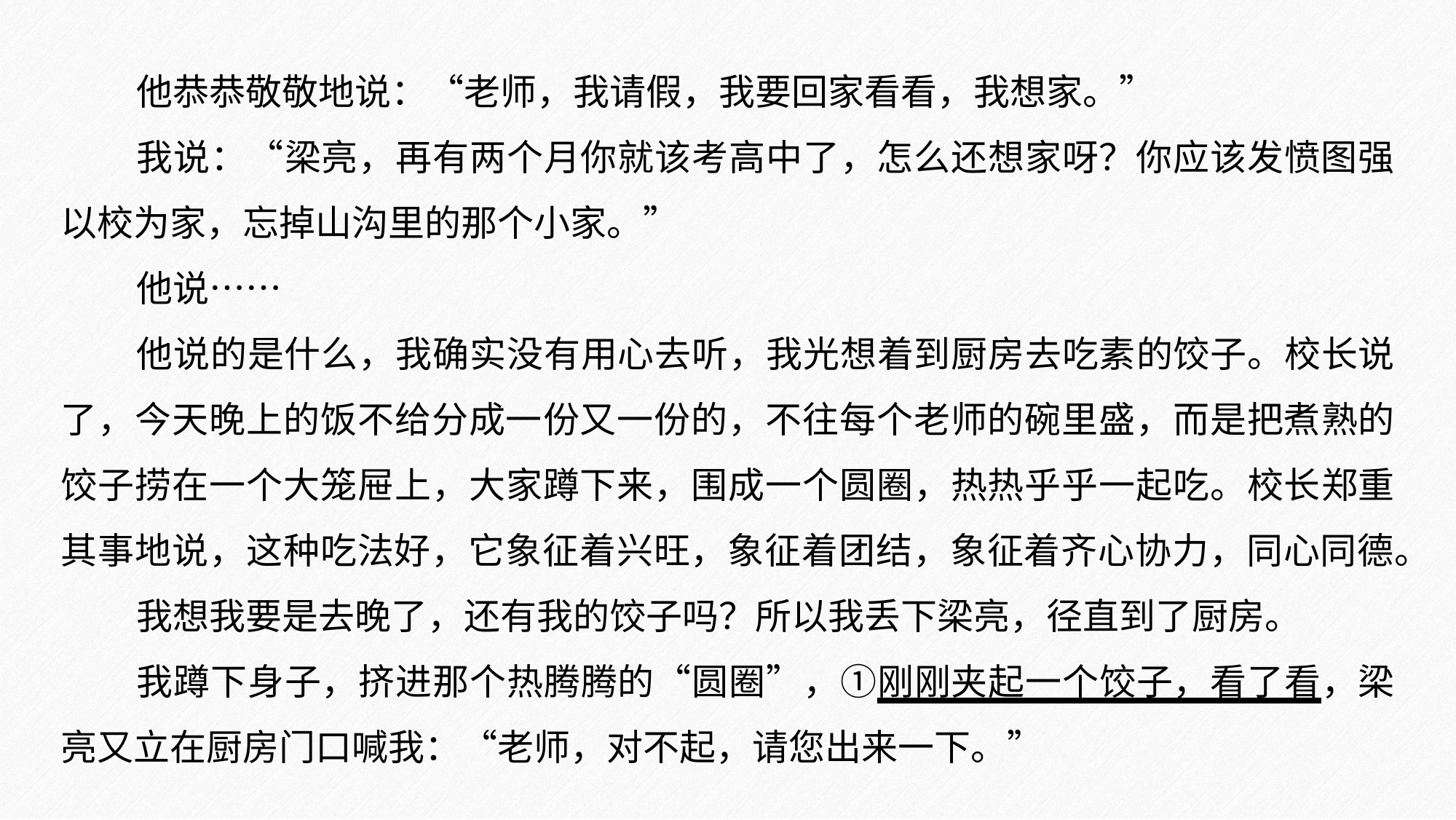

他恭恭敬敬地说：“老师，我请假，我要回家看看，我想家。”
我说：“梁亮，再有两个月你就该考高中了，怎么还想家呀？你应该发愤图强以校为家，忘掉山沟里的那个小家。”
他说……
他说的是什么，我确实没有用心去听，我光想着到厨房去吃素的饺子。校长说了，今天晚上的饭不给分成一份又一份的，不往每个老师的碗里盛，而是把煮熟的饺子捞在一个大笼屉上，大家蹲下来，围成一个圆圈，热热乎乎一起吃。校长郑重其事地说，这种吃法好，它象征着兴旺，象征着团结，象征着齐心协力，同心同德。
我想我要是去晚了，还有我的饺子吗？所以我丢下梁亮，径直到了厨房。
我蹲下身子，挤进那个热腾腾的“圆圈”，①刚刚夹起一个饺子，看了看，梁亮又立在厨房门口喊我：“老师，对不起，请您出来一下。”